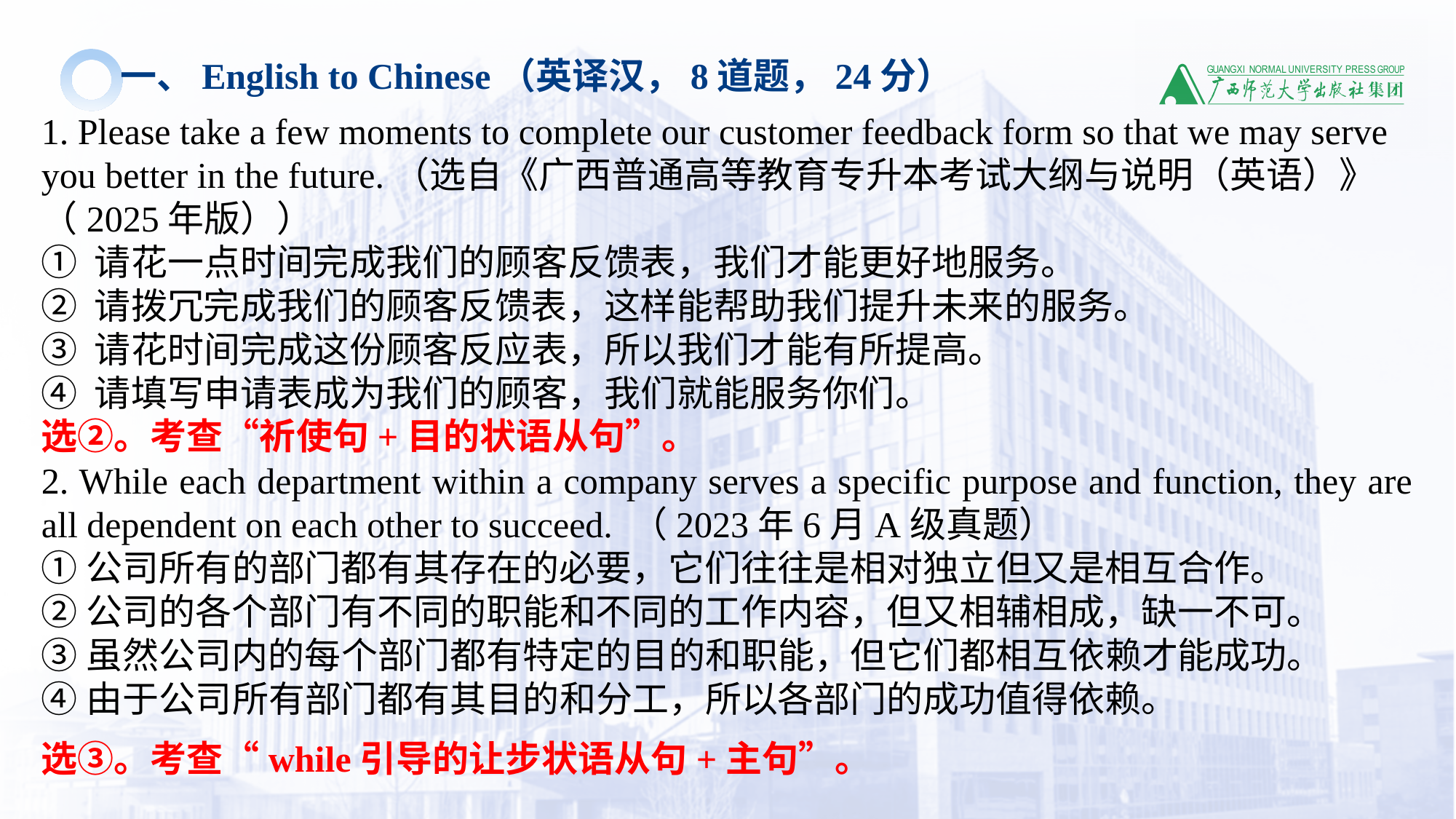

一、English to Chinese（英译汉，8道题，24分）
1. Please take a few moments to complete our customer feedback form so that we may serve you better in the future.（选自《广西普通高等教育专升本考试大纲与说明（英语）》（2025年版））
① 请花一点时间完成我们的顾客反馈表，我们才能更好地服务。
② 请拨冗完成我们的顾客反馈表，这样能帮助我们提升未来的服务。
③ 请花时间完成这份顾客反应表，所以我们才能有所提高。
④ 请填写申请表成为我们的顾客，我们就能服务你们。

2. While each department within a company serves a specific purpose and function, they are all dependent on each other to succeed. （2023年6月A级真题）
①公司所有的部门都有其存在的必要，它们往往是相对独立但又是相互合作。
②公司的各个部门有不同的职能和不同的工作内容，但又相辅相成，缺一不可。
③虽然公司内的每个部门都有特定的目的和职能，但它们都相互依赖才能成功。
④由于公司所有部门都有其目的和分工，所以各部门的成功值得依赖。
选②。考查“祈使句+目的状语从句”。
选③。考查“while引导的让步状语从句+主句”。